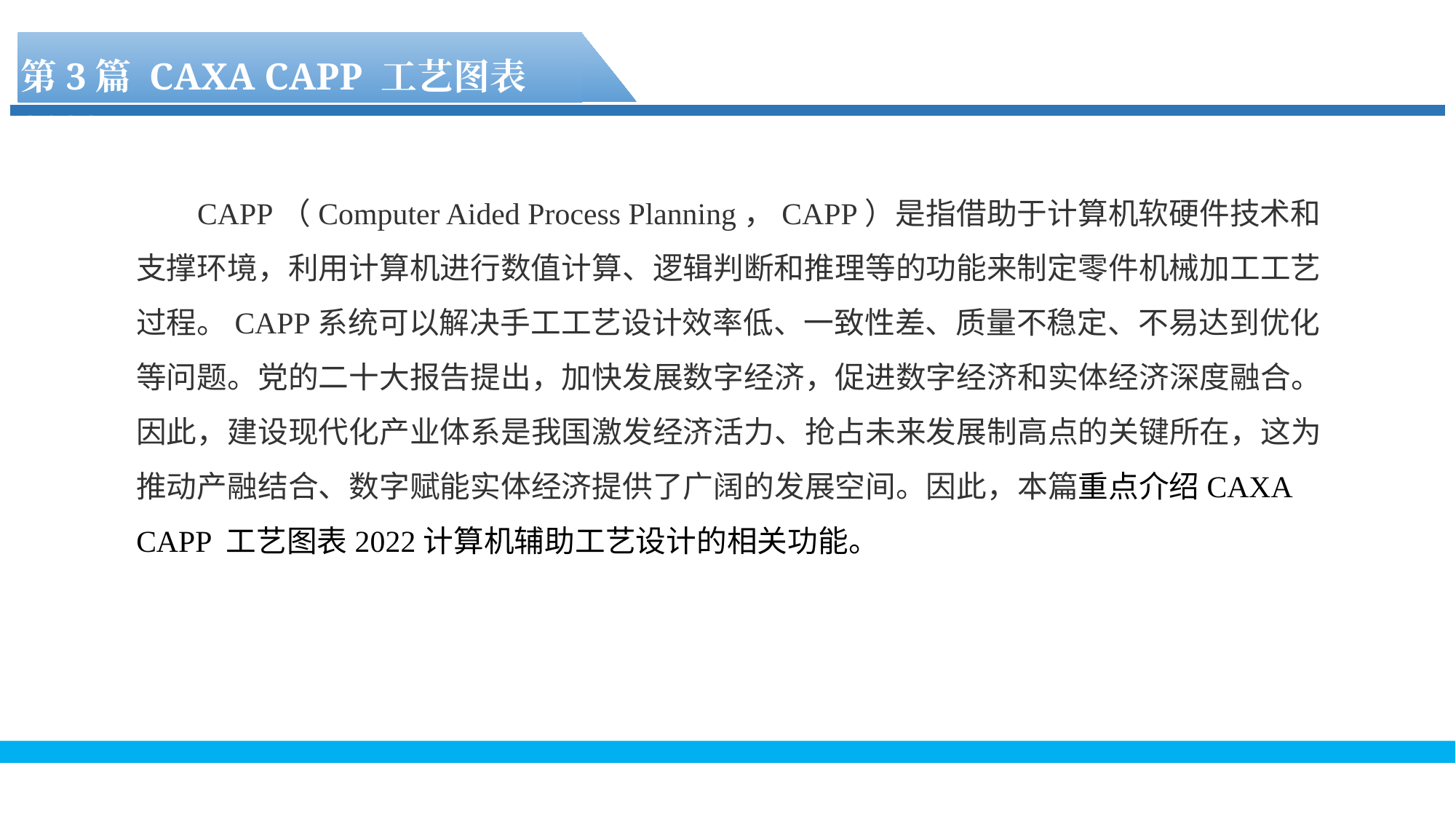

第3篇 CAXA CAPP 工艺图表2022

        CAPP（Computer Aided Process Planning，CAPP）是指借助于计算机软硬件技术和支撑环境，利用计算机进行数值计算、逻辑判断和推理等的功能来制定零件机械加工工艺过程。CAPP系统可以解决手工工艺设计效率低、一致性差、质量不稳定、不易达到优化等问题。党的二十大报告提出，加快发展数字经济，促进数字经济和实体经济深度融合。因此，建设现代化产业体系是我国激发经济活力、抢占未来发展制高点的关键所在，这为推动产融结合、数字赋能实体经济提供了广阔的发展空间。因此，本篇重点介绍CAXA CAPP 工艺图表2022计算机辅助工艺设计的相关功能。